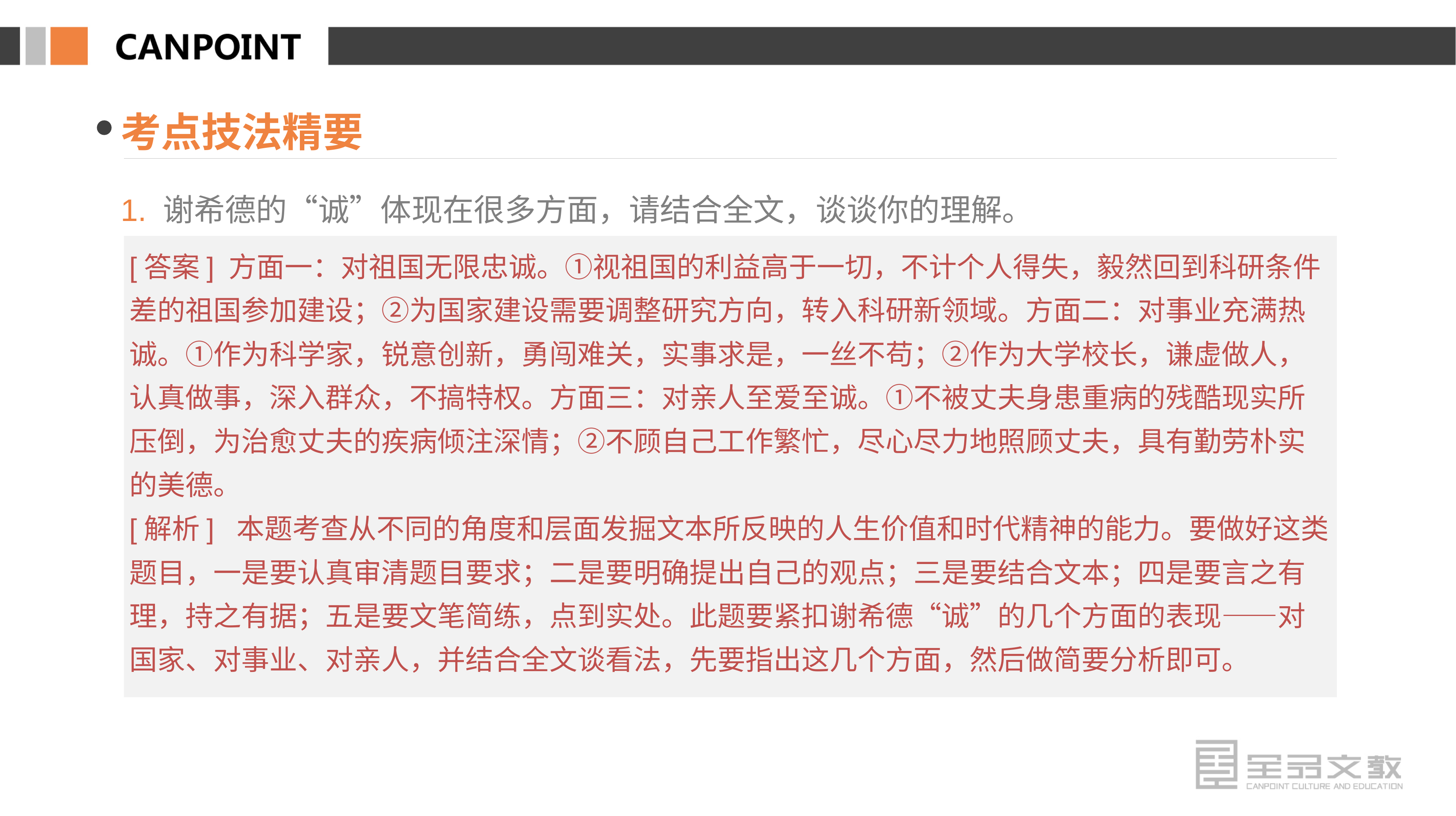

考点技法精要

1. 谢希德的“诚”体现在很多方面，请结合全文，谈谈你的理解。

[答案] 方面一：对祖国无限忠诚。①视祖国的利益高于一切，不计个人得失，毅然回到科研条件差的祖国参加建设；②为国家建设需要调整研究方向，转入科研新领域。方面二：对事业充满热诚。①作为科学家，锐意创新，勇闯难关，实事求是，一丝不苟；②作为大学校长，谦虚做人，认真做事，深入群众，不搞特权。方面三：对亲人至爱至诚。①不被丈夫身患重病的残酷现实所压倒，为治愈丈夫的疾病倾注深情；②不顾自己工作繁忙，尽心尽力地照顾丈夫，具有勤劳朴实的美德。
[解析]  本题考查从不同的角度和层面发掘文本所反映的人生价值和时代精神的能力。要做好这类题目，一是要认真审清题目要求；二是要明确提出自己的观点；三是要结合文本；四是要言之有理，持之有据；五是要文笔简练，点到实处。此题要紧扣谢希德“诚”的几个方面的表现——对国家、对事业、对亲人，并结合全文谈看法，先要指出这几个方面，然后做简要分析即可。